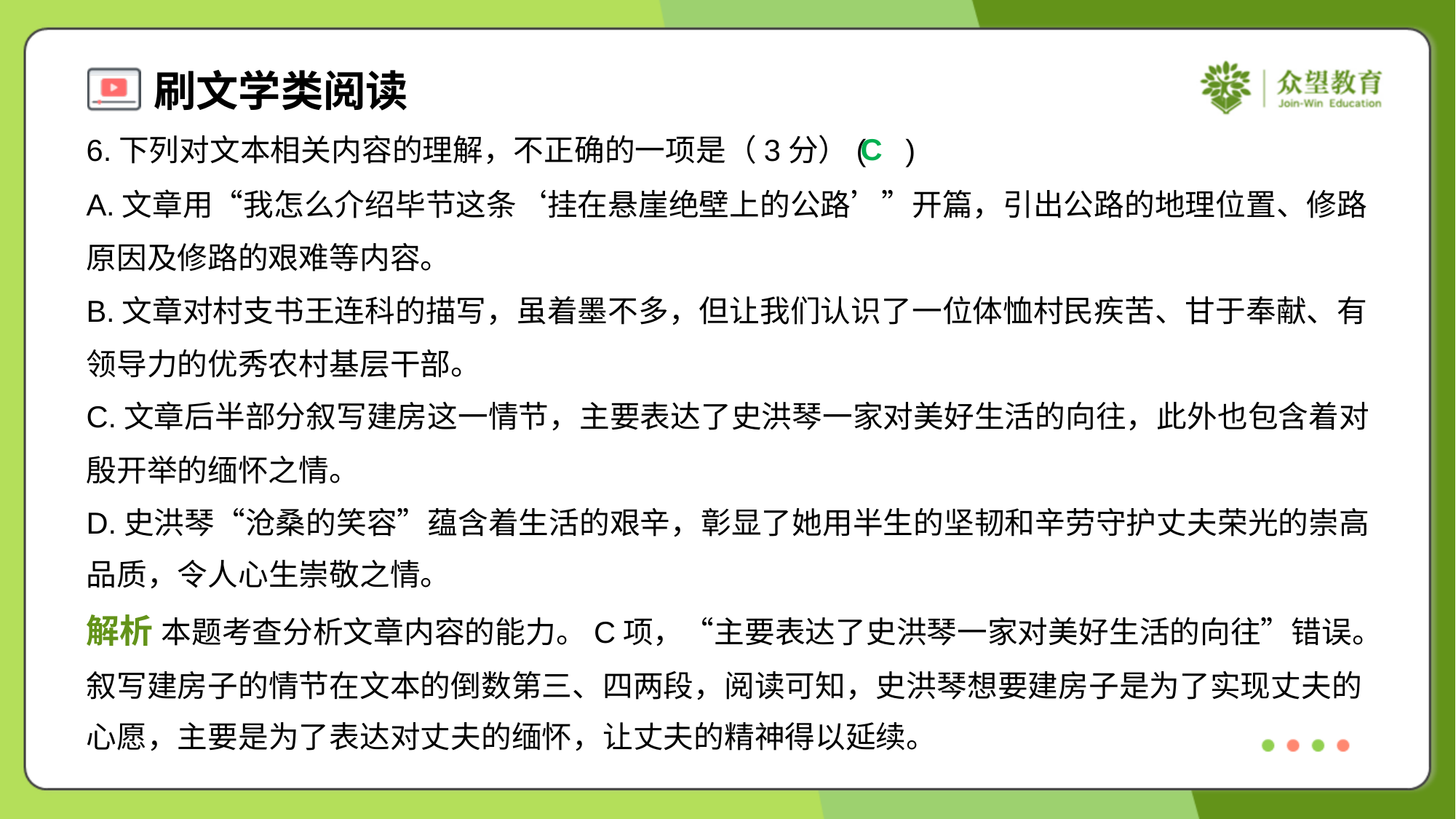

C
6.下列对文本相关内容的理解，不正确的一项是（3分）(     )
A.文章用“我怎么介绍毕节这条‘挂在悬崖绝壁上的公路’”开篇，引出公路的地理位置、修路
原因及修路的艰难等内容。
B.文章对村支书王连科的描写，虽着墨不多，但让我们认识了一位体恤村民疾苦、甘于奉献、有
领导力的优秀农村基层干部。
C.文章后半部分叙写建房这一情节，主要表达了史洪琴一家对美好生活的向往，此外也包含着对
殷开举的缅怀之情。
D.史洪琴“沧桑的笑容”蕴含着生活的艰辛，彰显了她用半生的坚韧和辛劳守护丈夫荣光的崇高
品质，令人心生崇敬之情。
解析 本题考查分析文章内容的能力。C项，“主要表达了史洪琴一家对美好生活的向往”错误。
叙写建房子的情节在文本的倒数第三、四两段，阅读可知，史洪琴想要建房子是为了实现丈夫的
心愿，主要是为了表达对丈夫的缅怀，让丈夫的精神得以延续。